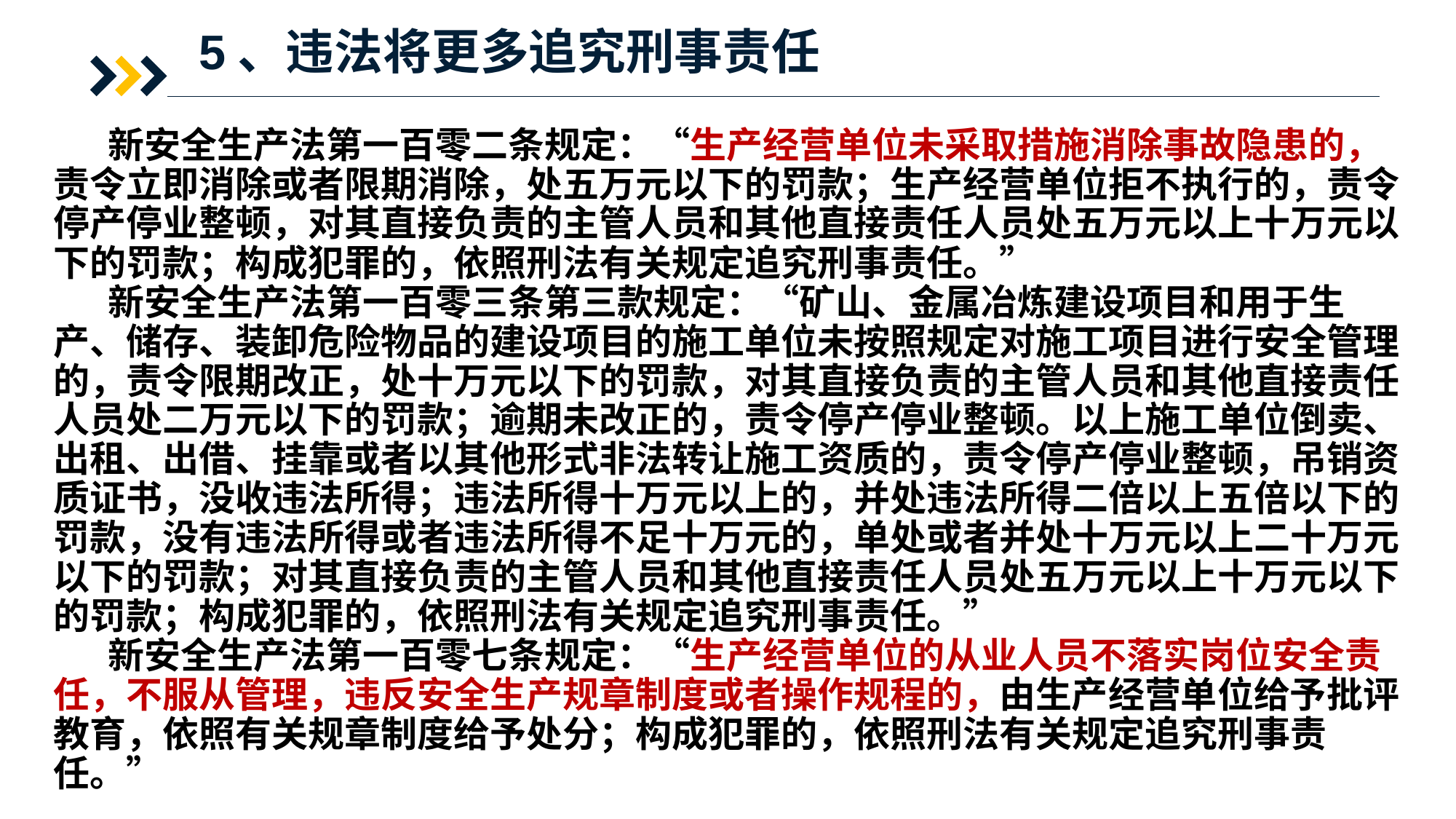

5、违法将更多追究刑事责任

新安全生产法第一百零二条规定：“生产经营单位未采取措施消除事故隐患的，责令立即消除或者限期消除，处五万元以下的罚款；生产经营单位拒不执行的，责令停产停业整顿，对其直接负责的主管人员和其他直接责任人员处五万元以上十万元以下的罚款；构成犯罪的，依照刑法有关规定追究刑事责任。”
新安全生产法第一百零三条第三款规定：“矿山、金属冶炼建设项目和用于生产、储存、装卸危险物品的建设项目的施工单位未按照规定对施工项目进行安全管理的，责令限期改正，处十万元以下的罚款，对其直接负责的主管人员和其他直接责任人员处二万元以下的罚款；逾期未改正的，责令停产停业整顿。以上施工单位倒卖、出租、出借、挂靠或者以其他形式非法转让施工资质的，责令停产停业整顿，吊销资质证书，没收违法所得；违法所得十万元以上的，并处违法所得二倍以上五倍以下的罚款，没有违法所得或者违法所得不足十万元的，单处或者并处十万元以上二十万元以下的罚款；对其直接负责的主管人员和其他直接责任人员处五万元以上十万元以下的罚款；构成犯罪的，依照刑法有关规定追究刑事责任。”
新安全生产法第一百零七条规定：“生产经营单位的从业人员不落实岗位安全责任，不服从管理，违反安全生产规章制度或者操作规程的，由生产经营单位给予批评教育，依照有关规章制度给予处分；构成犯罪的，依照刑法有关规定追究刑事责任。”